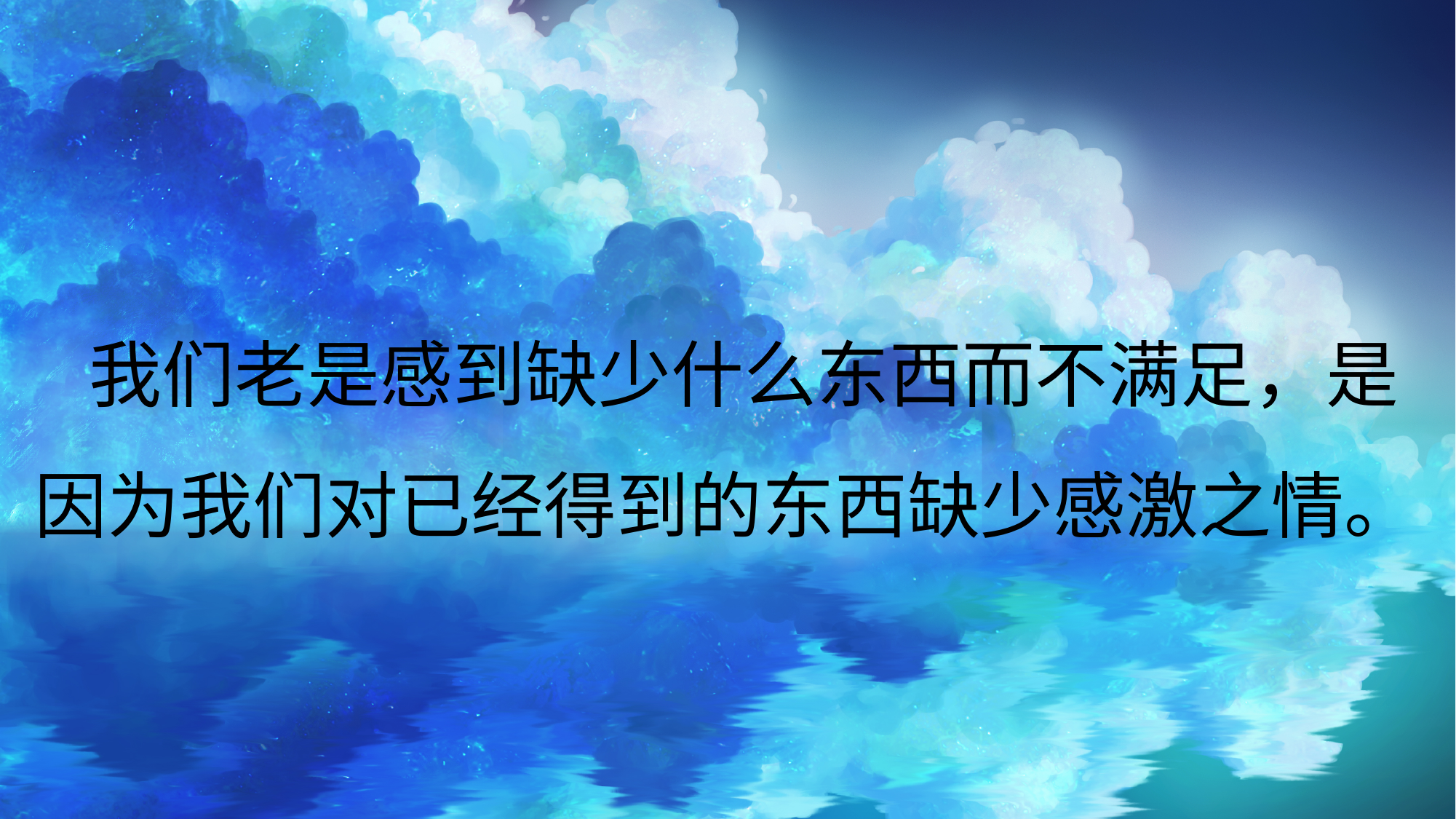

我们老是感到缺少什么东西而不满足，是因为我们对已经得到的东西缺少感激之情。